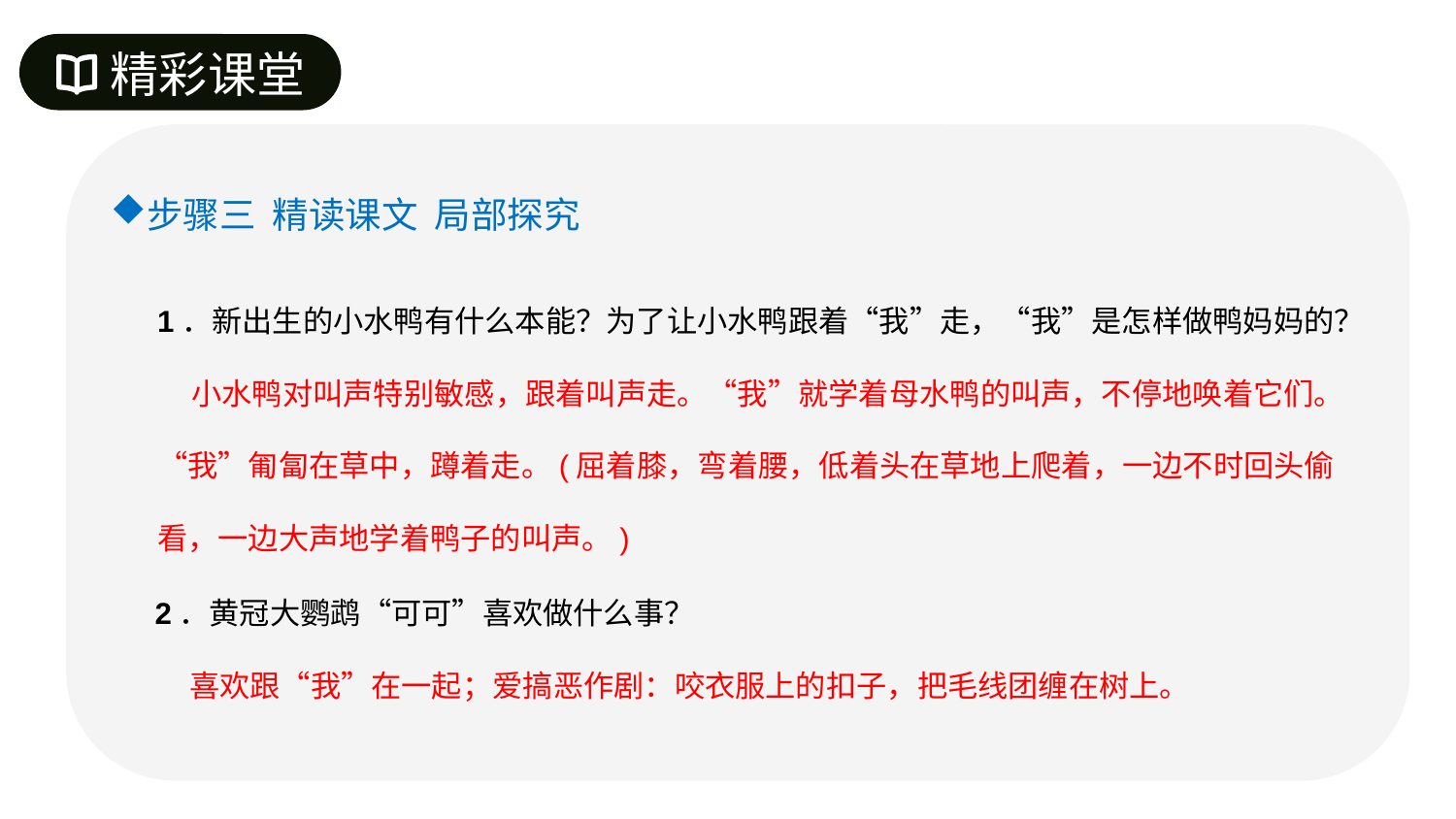

精彩课堂

步骤三  精读课文  局部探究
1．新出生的小水鸭有什么本能？为了让小水鸭跟着“我”走，“我”是怎样做鸭妈妈的？
    小水鸭对叫声特别敏感，跟着叫声走。“我”就学着母水鸭的叫声，不停地唤着它们。“我”匍匐在草中，蹲着走。(屈着膝，弯着腰，低着头在草地上爬着，一边不时回头偷看，一边大声地学着鸭子的叫声。)
2．黄冠大鹦鹉“可可”喜欢做什么事？
    喜欢跟“我”在一起；爱搞恶作剧：咬衣服上的扣子，把毛线团缠在树上。